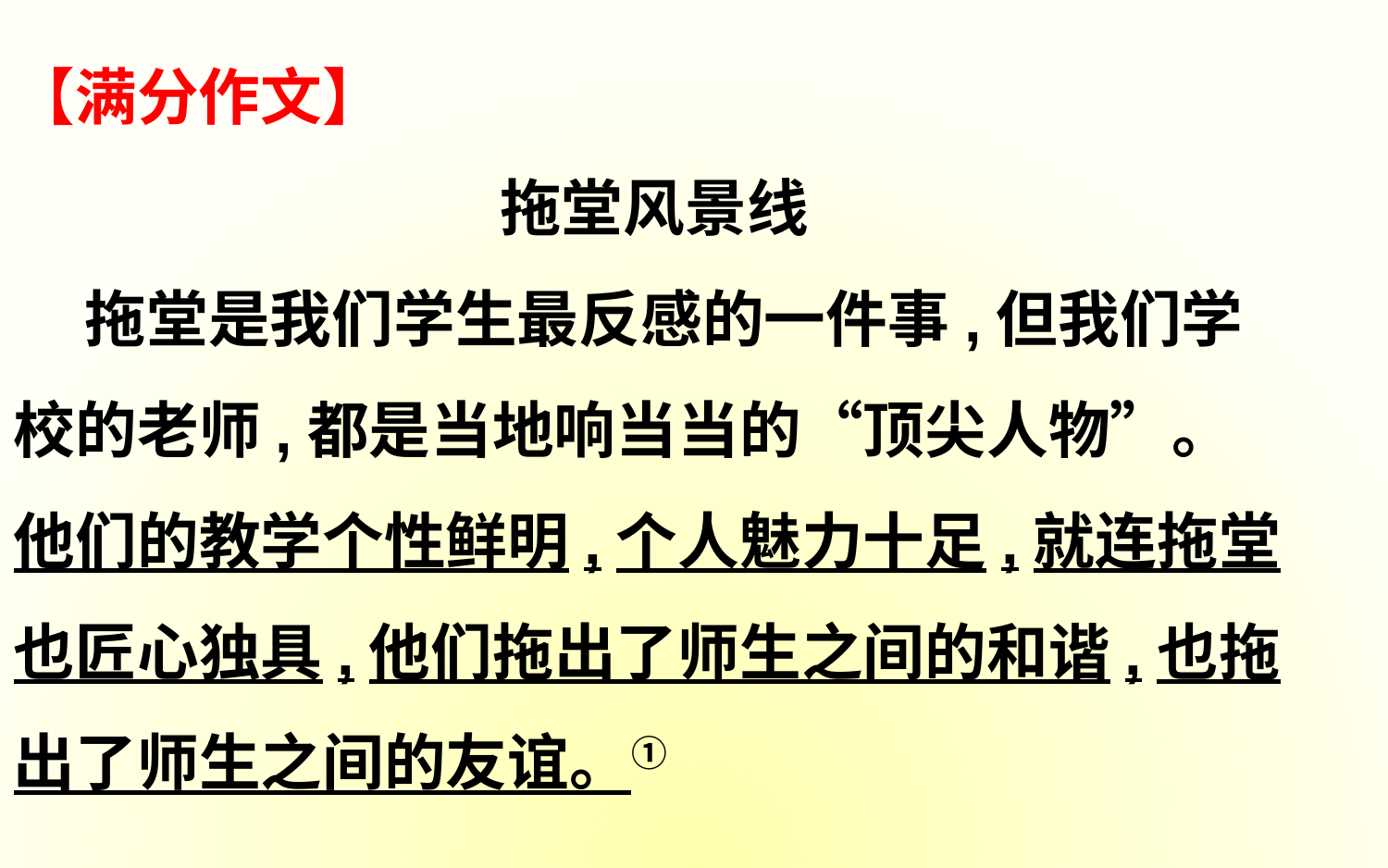

【满分作文】
拖堂风景线
    拖堂是我们学生最反感的一件事,但我们学校的老师,都是当地响当当的“顶尖人物”。他们的教学个性鲜明,个人魅力十足,就连拖堂也匠心独具,他们拖出了师生之间的和谐,也拖出了师生之间的友谊。①